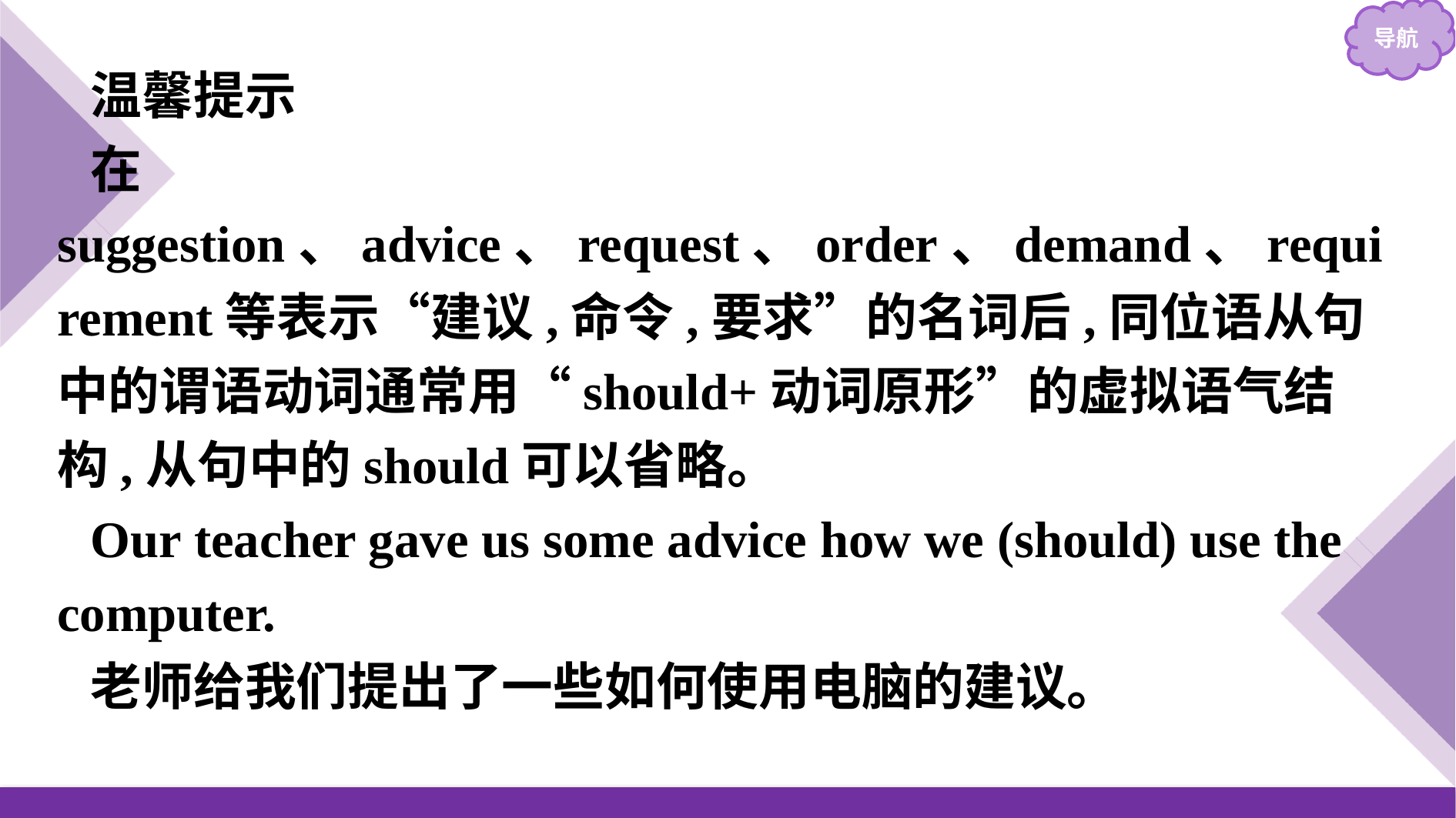

温馨提示
在suggestion、advice、request、order、demand、requirement等表示“建议,命令,要求”的名词后,同位语从句中的谓语动词通常用“should+动词原形”的虚拟语气结构,从句中的should可以省略。
Our teacher gave us some advice how we (should) use the computer.
老师给我们提出了一些如何使用电脑的建议。